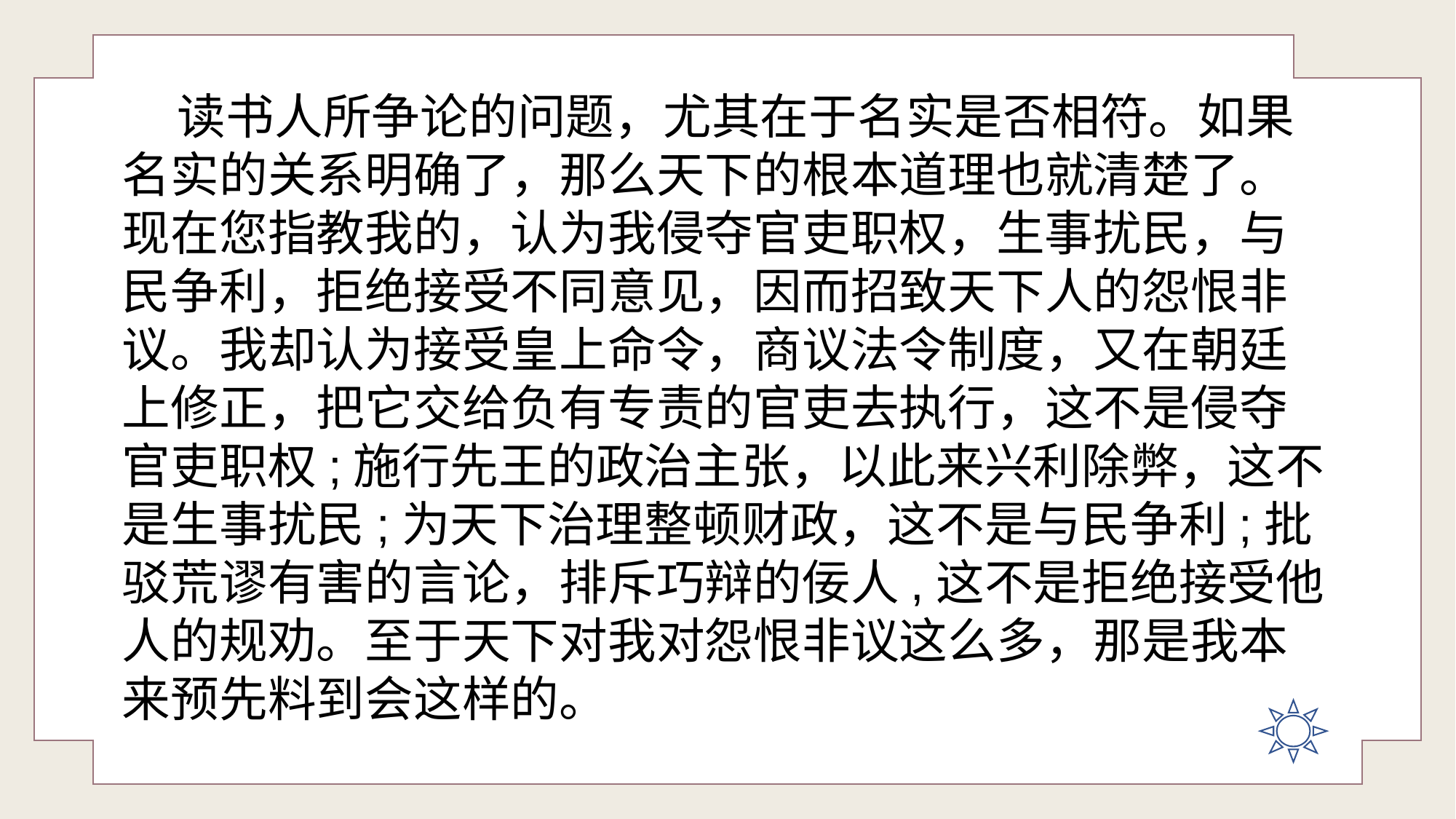

读书人所争论的问题，尤其在于名实是否相符。如果名实的关系明确了，那么天下的根本道理也就清楚了。现在您指教我的，认为我侵夺官吏职权，生事扰民，与民争利，拒绝接受不同意见，因而招致天下人的怨恨非议。我却认为接受皇上命令，商议法令制度，又在朝廷上修正，把它交给负有专责的官吏去执行，这不是侵夺官吏职权;施行先王的政治主张，以此来兴利除弊，这不是生事扰民;为天下治理整顿财政，这不是与民争利;批驳荒谬有害的言论，排斥巧辩的佞人,这不是拒绝接受他人的规劝。至于天下对我对怨恨非议这么多，那是我本来预先料到会这样的。